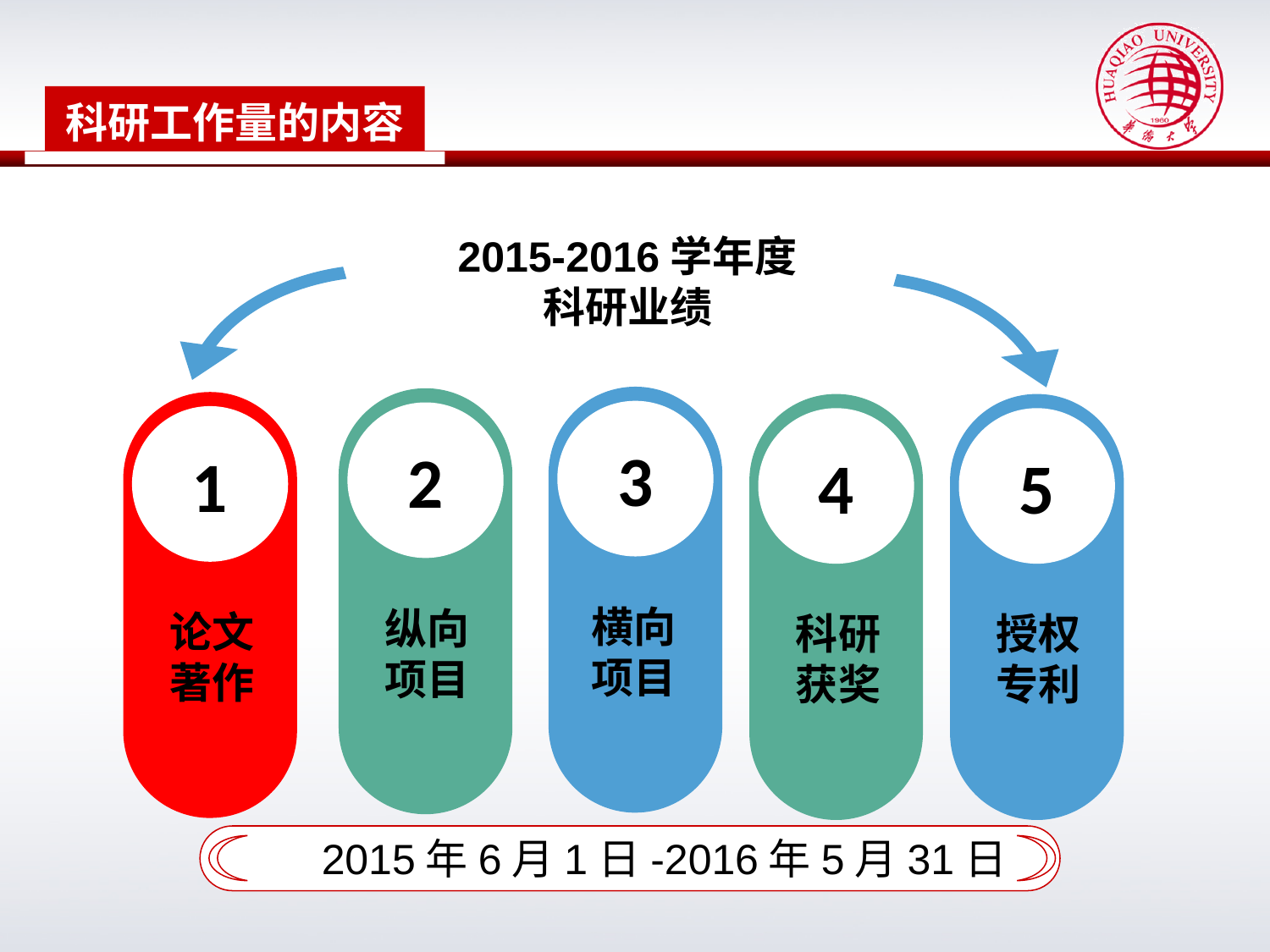

科研工作量的内容

2015-2016学年度
科研业绩

3
横向项目

2
纵向项目

1
论文著作

4
科研获奖

5
授权专利

2015年6月1日-2016年5月31日